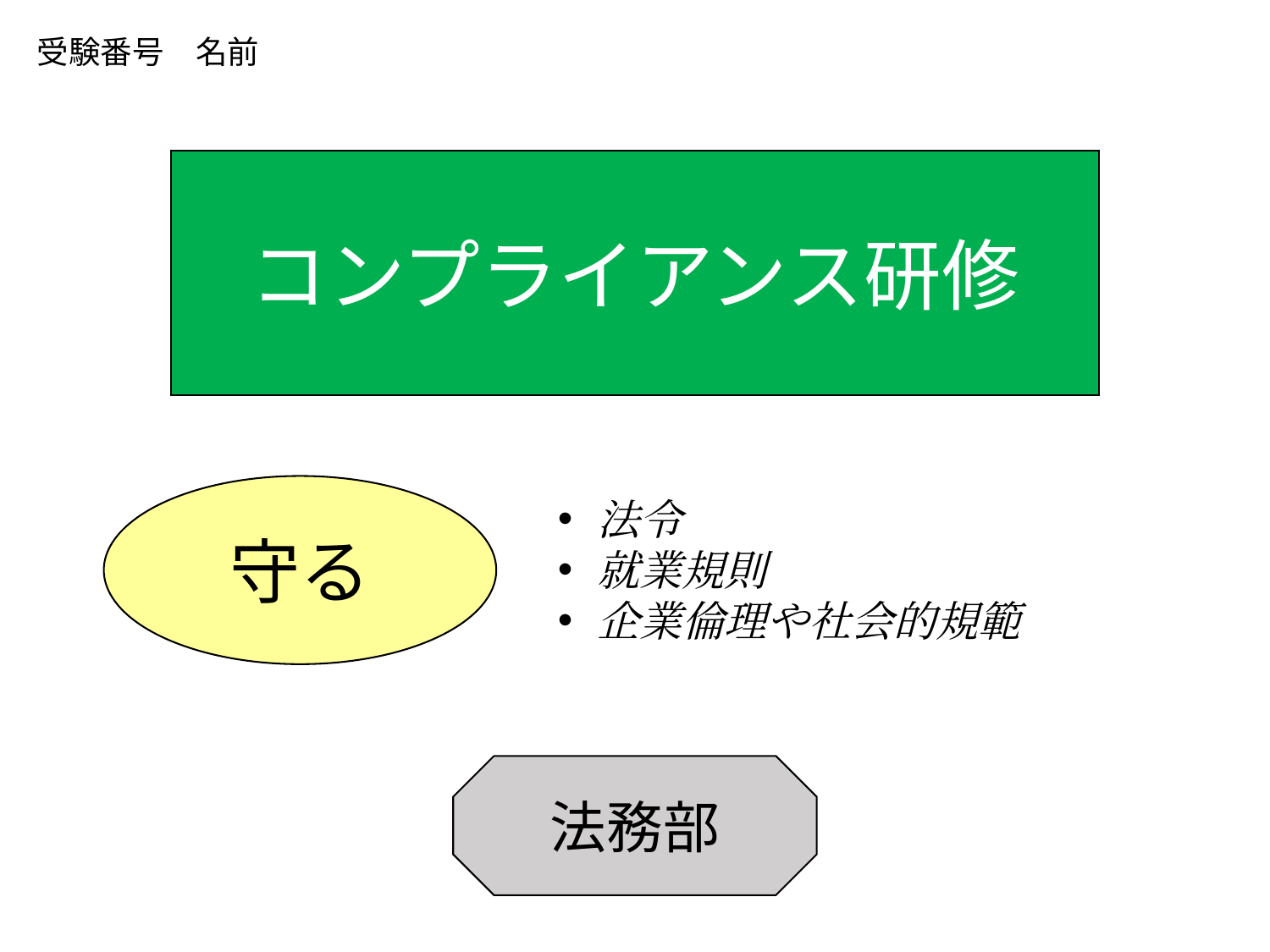

受験番号　名前
コンプライアンス研修
守る
法令
就業規則
企業倫理や社会的規範
法務部